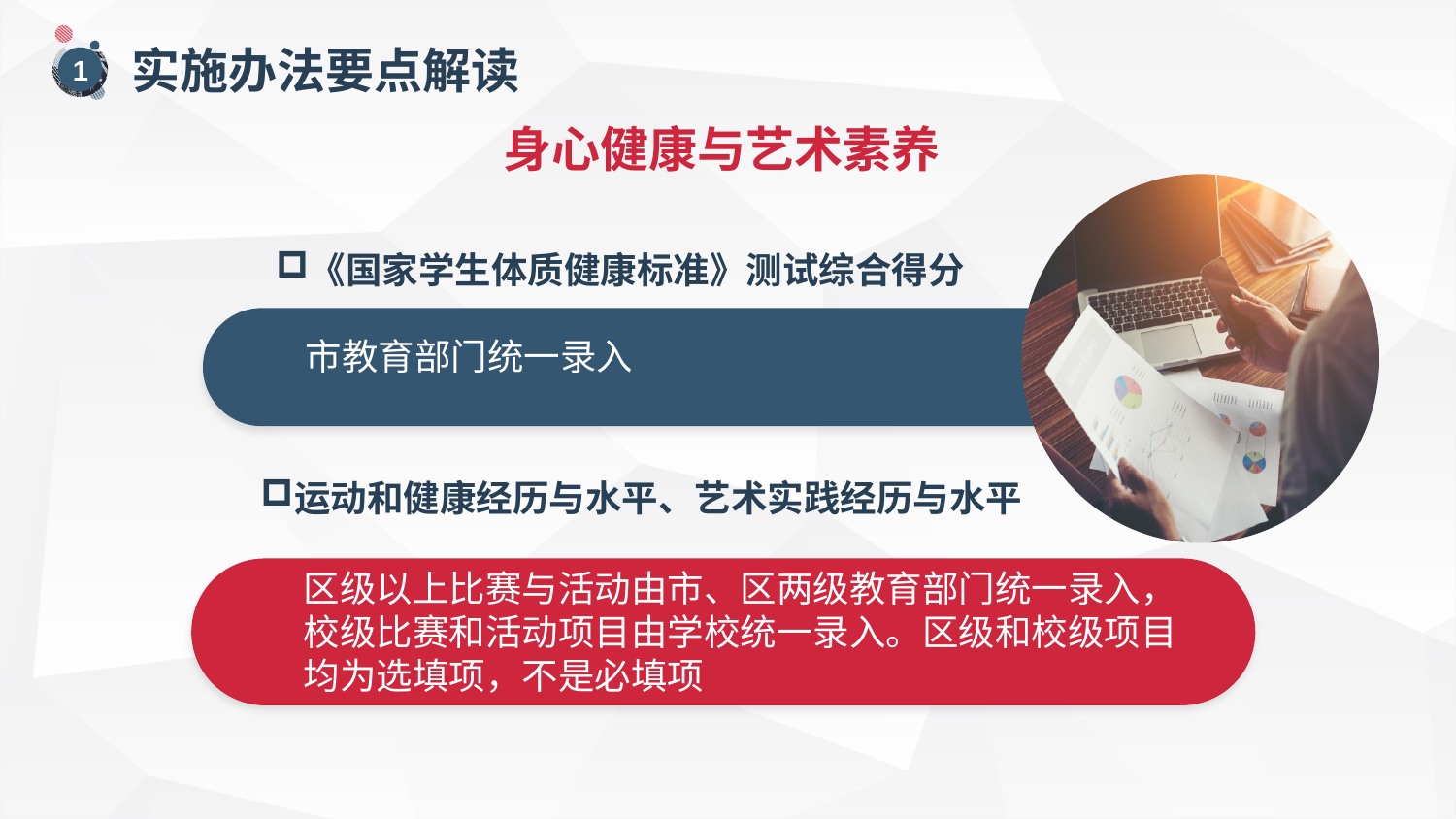

实施办法要点解读
1
身心健康与艺术素养

《国家学生体质健康标准》测试综合得分
市教育部门统一录入
运动和健康经历与水平、艺术实践经历与水平
区级以上比赛与活动由市、区两级教育部门统一录入，校级比赛和活动项目由学校统一录入。区级和校级项目均为选填项，不是必填项